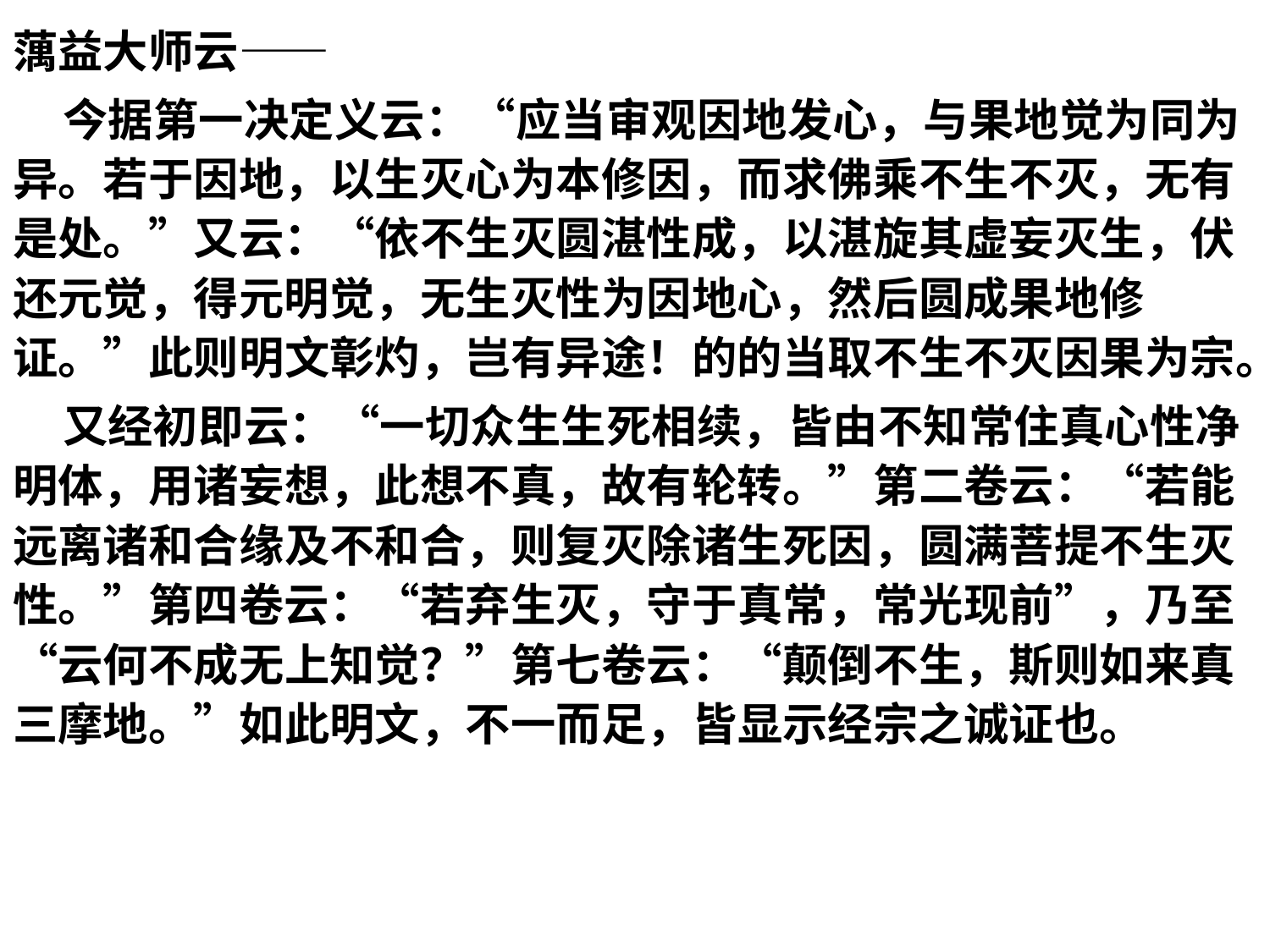

蕅益大师云——
    今据第一决定义云：“应当审观因地发心，与果地觉为同为异。若于因地，以生灭心为本修因，而求佛乘不生不灭，无有是处。”又云：“依不生灭圆湛性成，以湛旋其虚妄灭生，伏还元觉，得元明觉，无生灭性为因地心，然后圆成果地修证。”此则明文彰灼，岂有异途！的的当取不生不灭因果为宗。
    又经初即云：“一切众生生死相续，皆由不知常住真心性净明体，用诸妄想，此想不真，故有轮转。”第二卷云：“若能远离诸和合缘及不和合，则复灭除诸生死因，圆满菩提不生灭性。”第四卷云：“若弃生灭，守于真常，常光现前”，乃至“云何不成无上知觉？”第七卷云：“颠倒不生，斯则如来真三摩地。”如此明文，不一而足，皆显示经宗之诚证也。